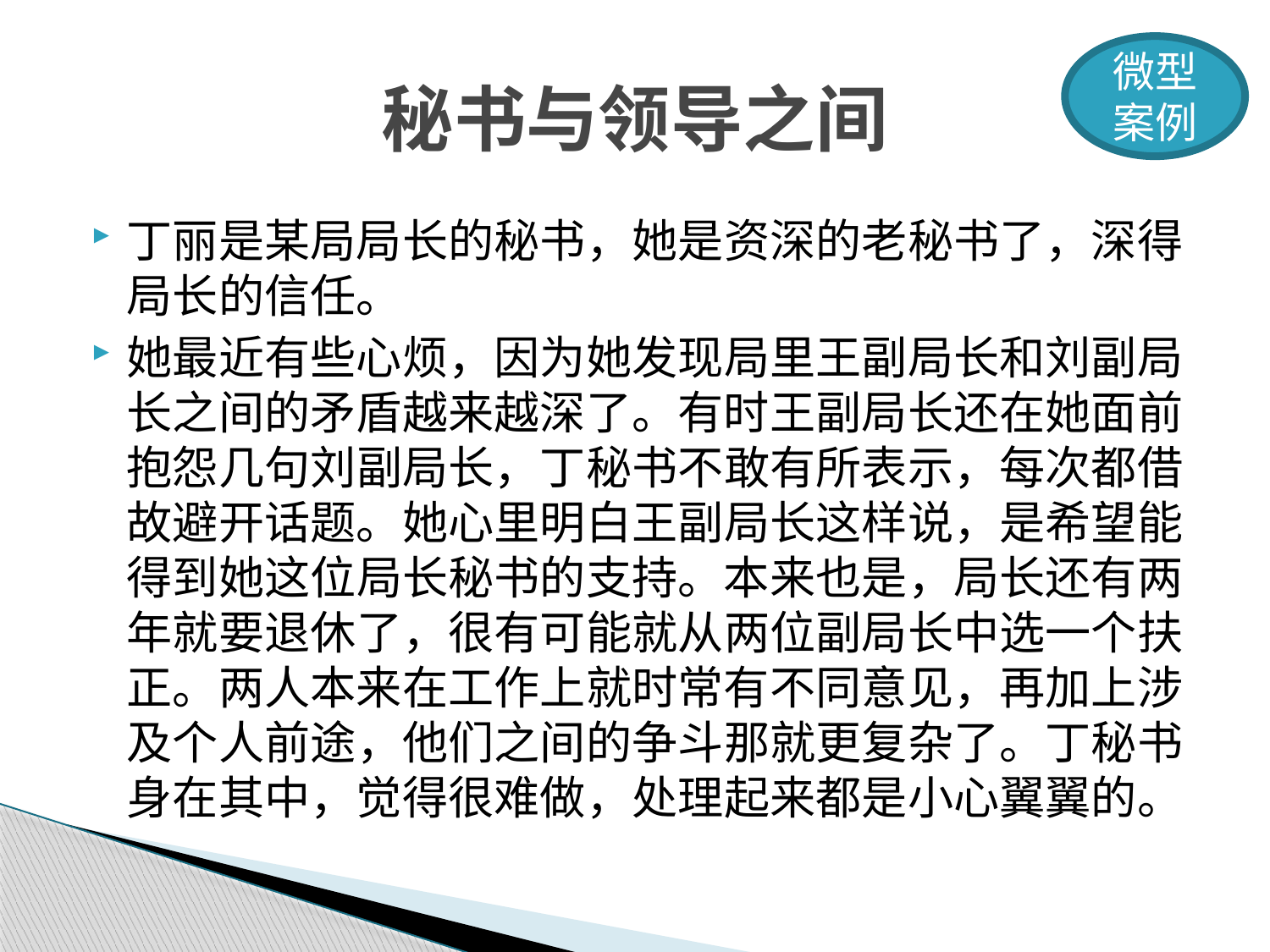

微型案例
# 秘书与领导之间
丁丽是某局局长的秘书，她是资深的老秘书了，深得局长的信任。
她最近有些心烦，因为她发现局里王副局长和刘副局长之间的矛盾越来越深了。有时王副局长还在她面前抱怨几句刘副局长，丁秘书不敢有所表示，每次都借故避开话题。她心里明白王副局长这样说，是希望能得到她这位局长秘书的支持。本来也是，局长还有两年就要退休了，很有可能就从两位副局长中选一个扶正。两人本来在工作上就时常有不同意见，再加上涉及个人前途，他们之间的争斗那就更复杂了。丁秘书身在其中，觉得很难做，处理起来都是小心翼翼的。